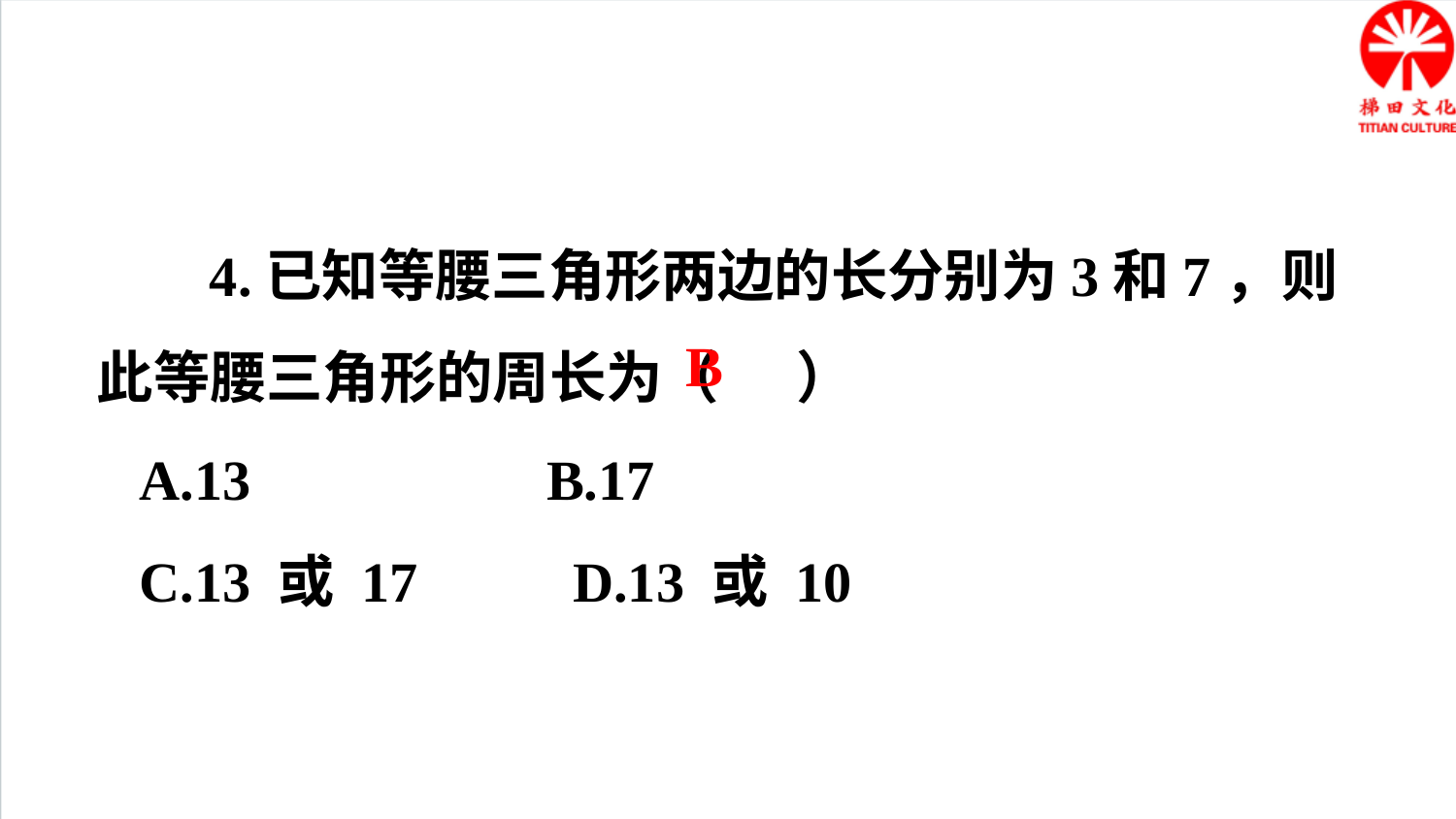

4.已知等腰三角形两边的长分别为3和7，则此等腰三角形的周长为（      ）
   A.13                     B.17
   C.13 或 17           D.13 或 10
B